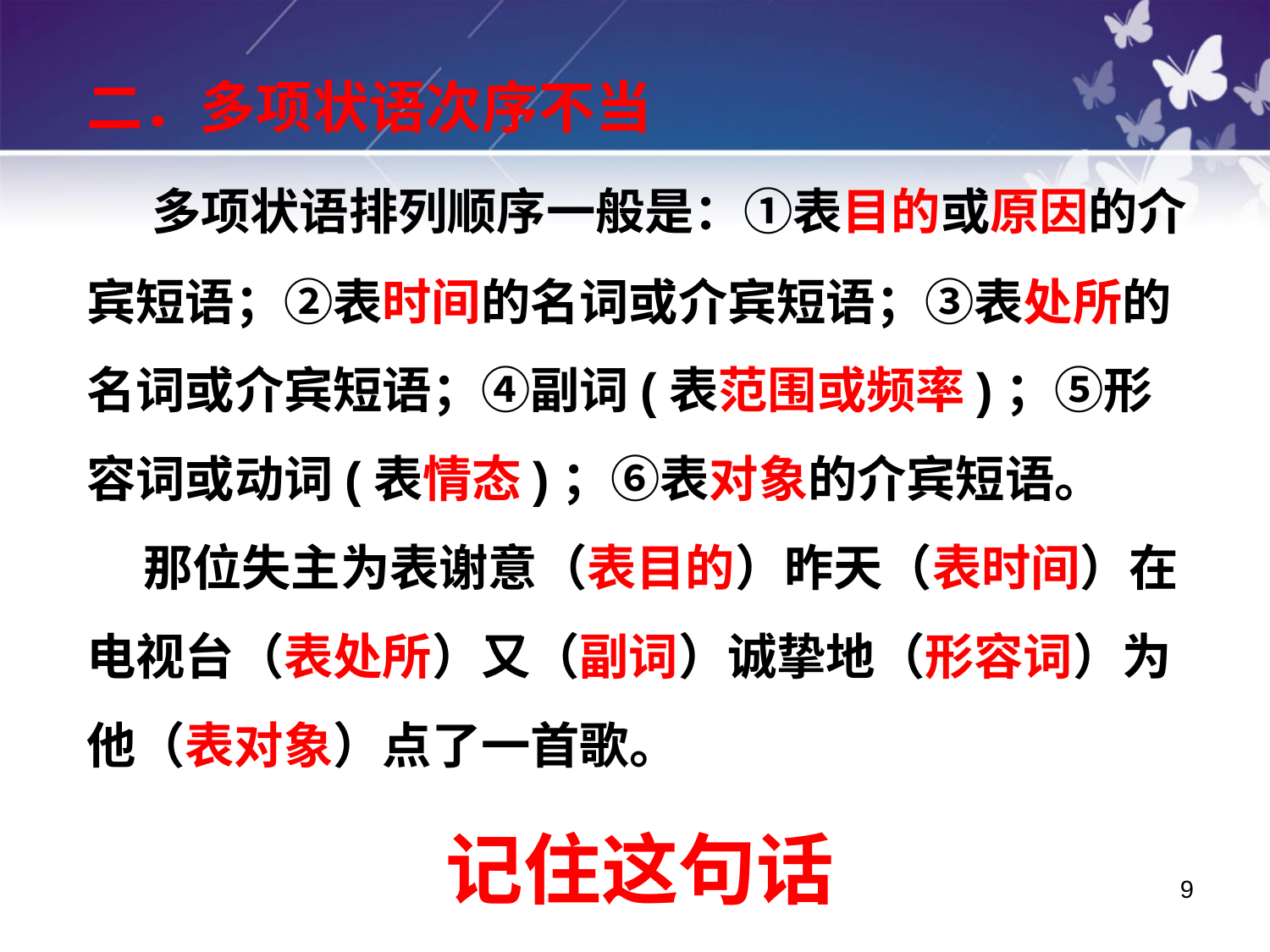

二．多项状语次序不当
    多项状语排列顺序一般是：①表目的或原因的介宾短语；②表时间的名词或介宾短语；③表处所的名词或介宾短语；④副词(表范围或频率)；⑤形容词或动词(表情态)；⑥表对象的介宾短语。
    那位失主为表谢意（表目的）昨天（表时间）在电视台（表处所）又（副词）诚挚地（形容词）为他（表对象）点了一首歌。
记住这句话
9